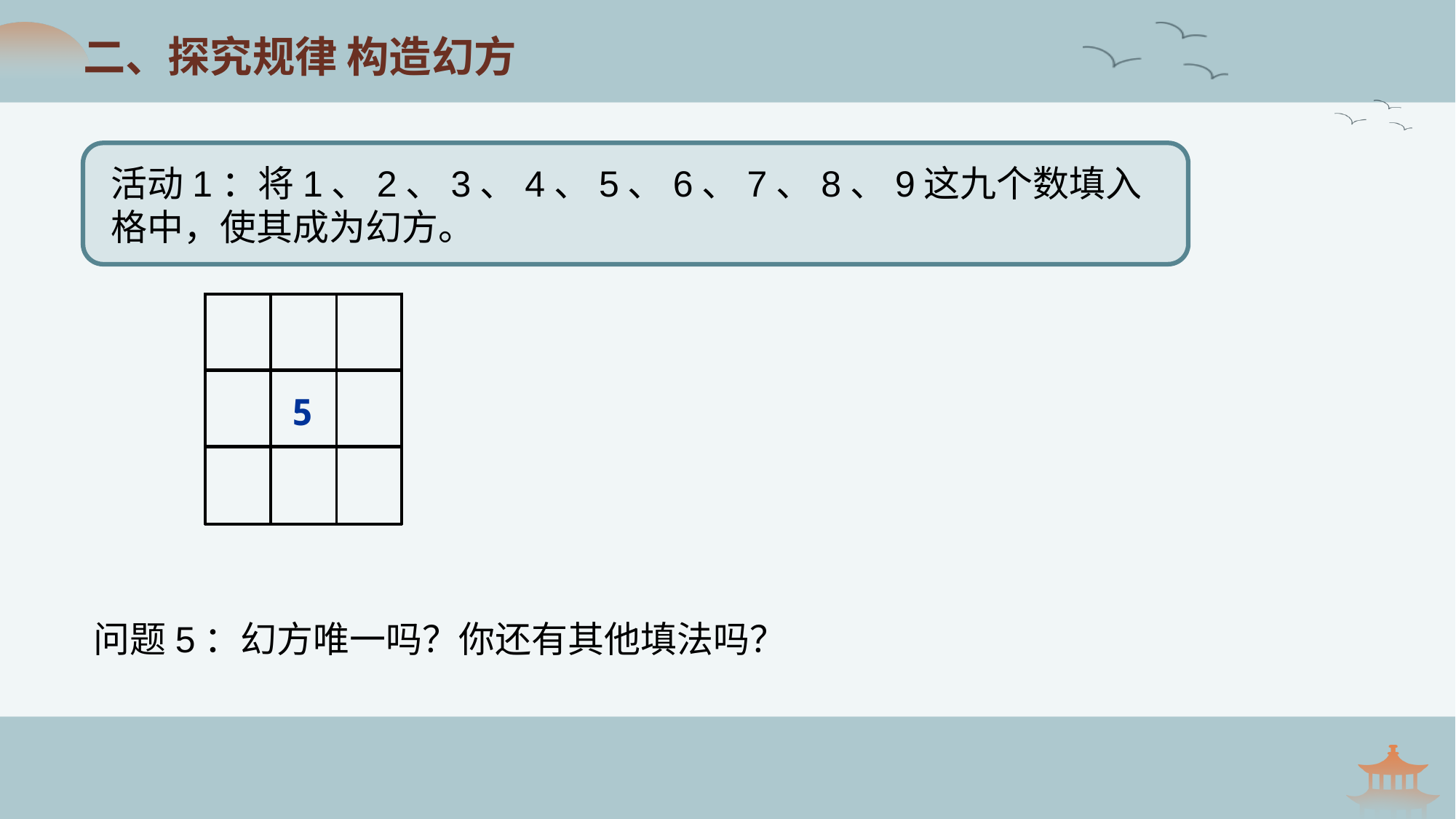

# 二、探究规律 构造幻方

活动1：将1、2、3、4、5、6、7、8、9这九个数填入格中，使其成为幻方。

5
问题5：幻方唯一吗？你还有其他填法吗？